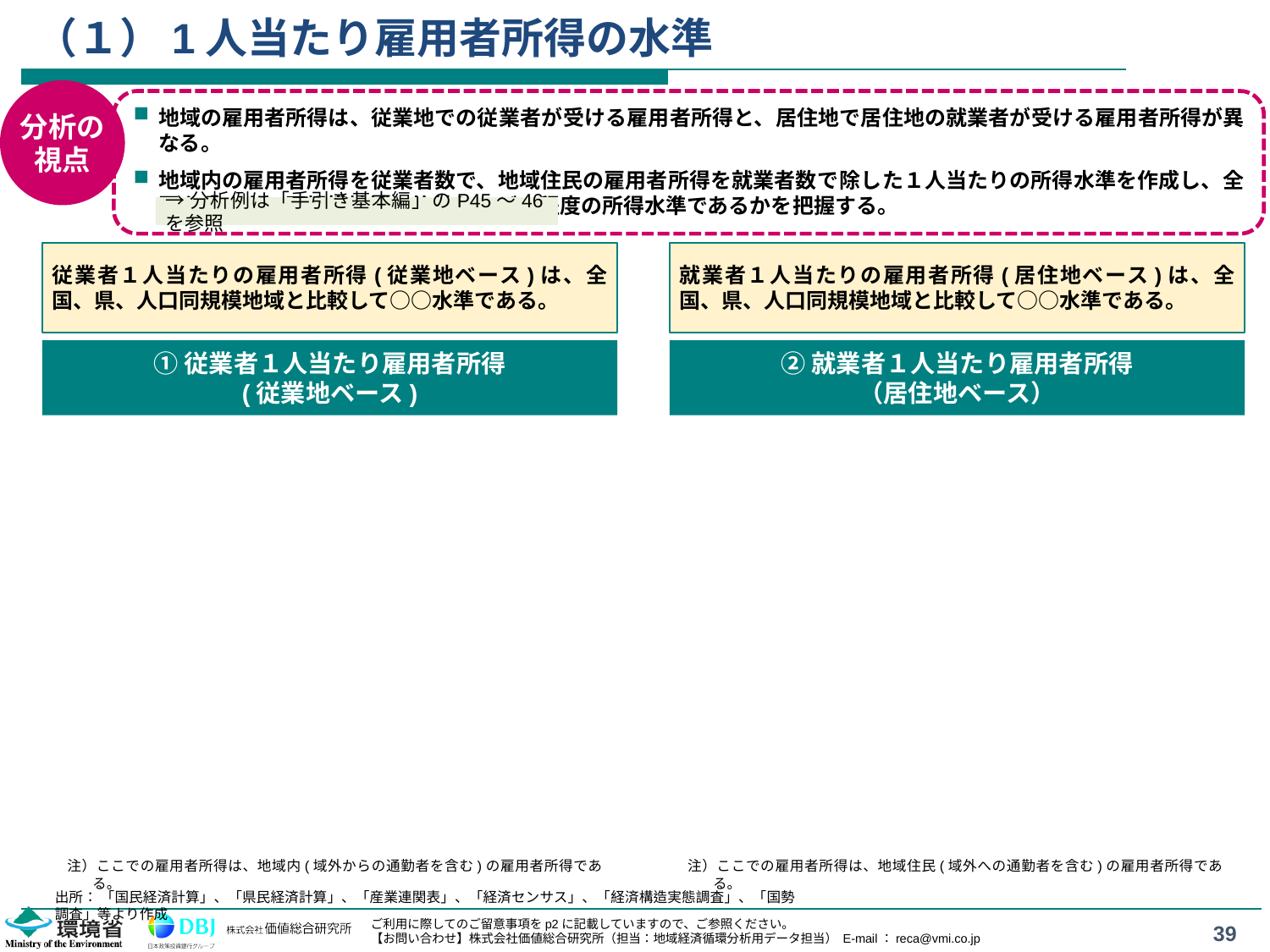

# （１）1人当たり雇用者所得の水準
分析の
視点
地域の雇用者所得は、従業地での従業者が受ける雇用者所得と、居住地で居住地の就業者が受ける雇用者所得が異なる。
地域内の雇用者所得を従業者数で、地域住民の雇用者所得を就業者数で除した１人当たりの所得水準を作成し、全国や県、人口同規模地域と比較してどの程度の所得水準であるかを把握する。
→分析例は「手引き基本編」のP45～46を参照
従業者１人当たりの雇用者所得(従業地ベース)は、全国、県、人口同規模地域と比較して○○水準である。
就業者１人当たりの雇用者所得(居住地ベース)は、全国、県、人口同規模地域と比較して○○水準である。
①従業者１人当たり雇用者所得
(従業地ベース)
②就業者１人当たり雇用者所得
（居住地ベース）
注）ここでの雇用者所得は、地域内(域外からの通勤者を含む)の雇用者所得である。
注）ここでの雇用者所得は、地域住民(域外への通勤者を含む)の雇用者所得である。
出所： 「国民経済計算」、「県民経済計算」、「産業連関表」、「経済センサス」、「経済構造実態調査」、「国勢調査」等より作成
39